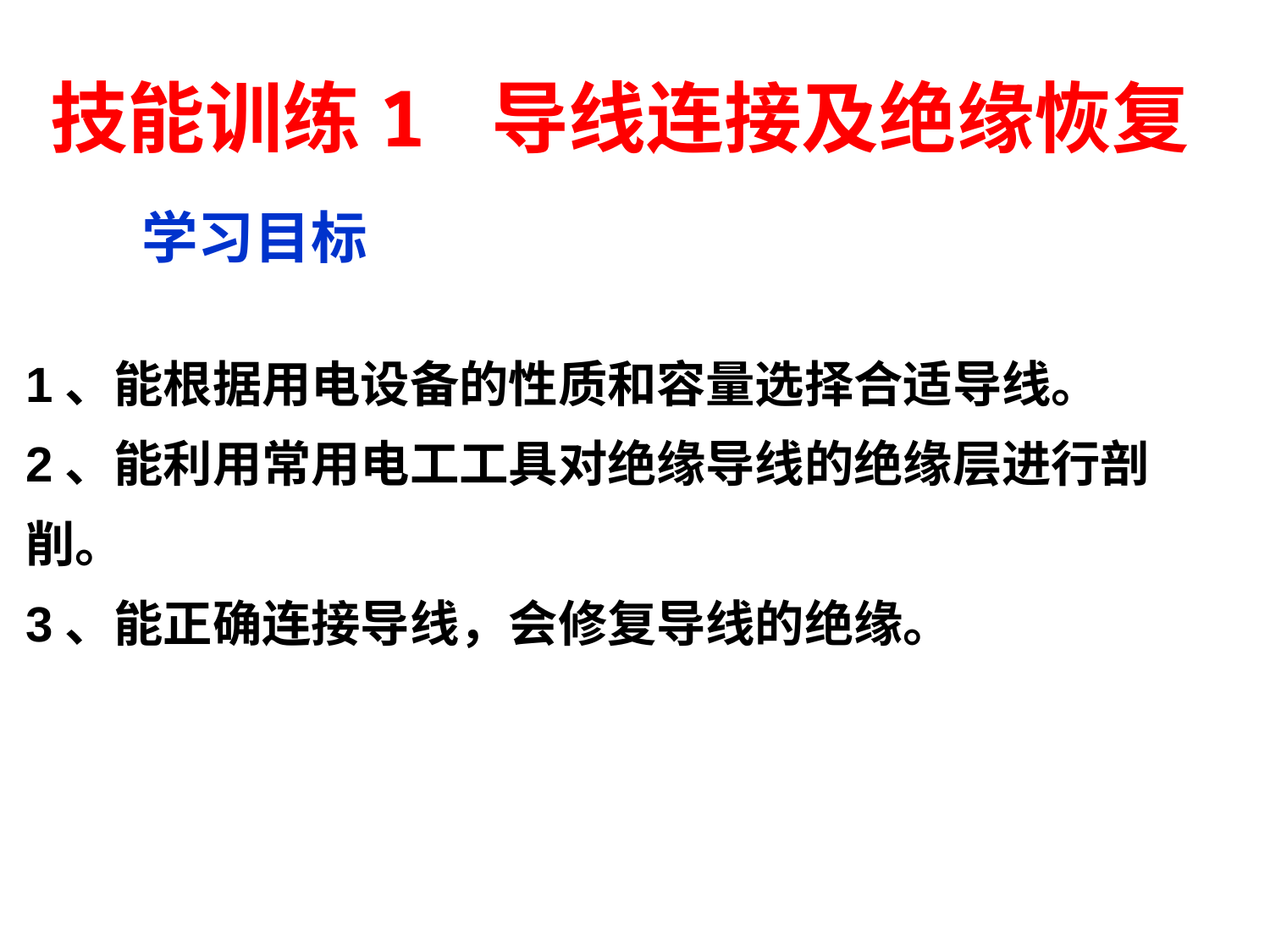

技能训练1 导线连接及绝缘恢复
学习目标
1、能根据用电设备的性质和容量选择合适导线。
2、能利用常用电工工具对绝缘导线的绝缘层进行剖削。
3、能正确连接导线，会修复导线的绝缘。